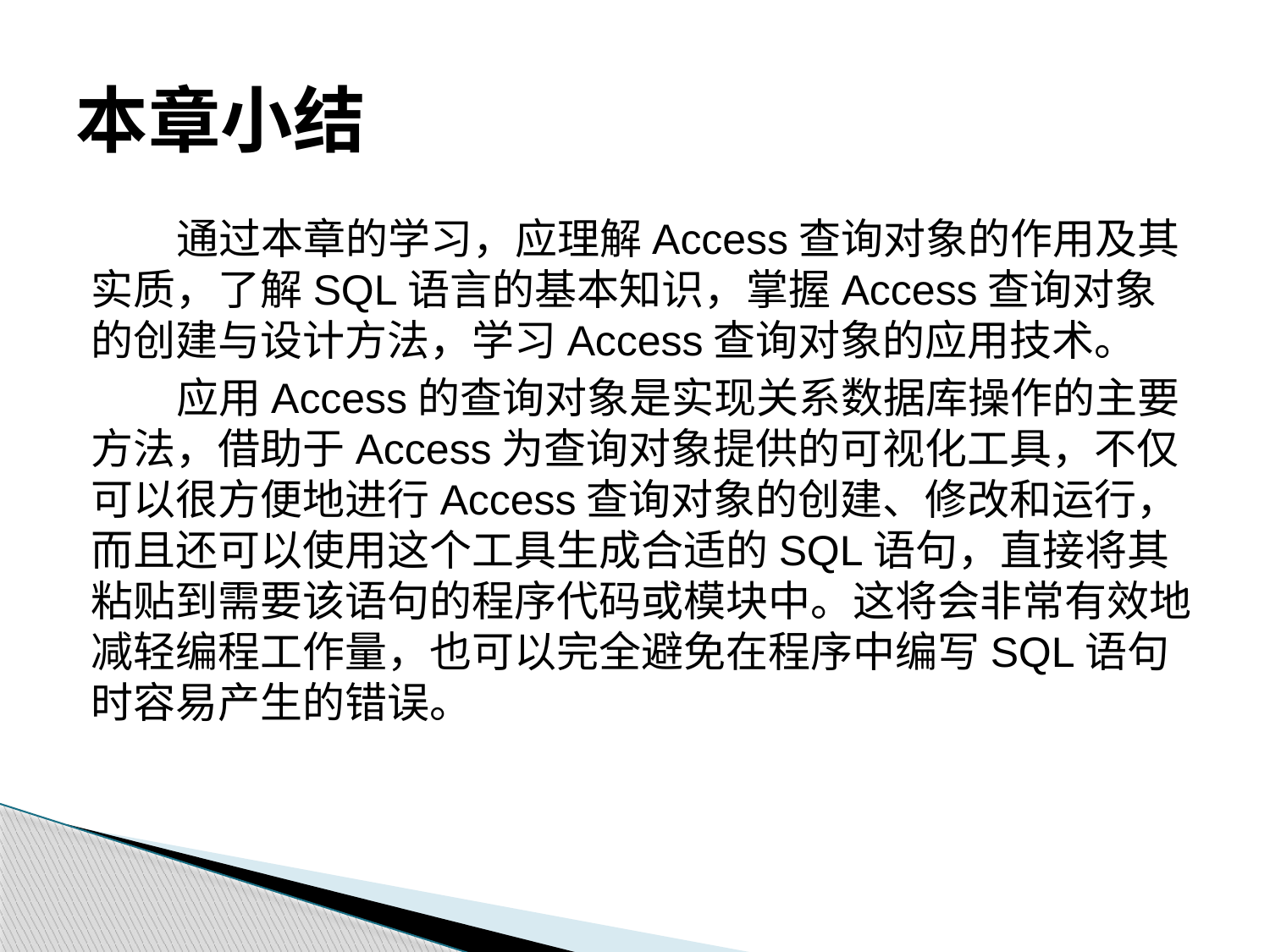

# 本章小结
通过本章的学习，应理解Access查询对象的作用及其实质，了解SQL语言的基本知识，掌握Access查询对象的创建与设计方法，学习Access查询对象的应用技术。
应用Access的查询对象是实现关系数据库操作的主要方法，借助于Access为查询对象提供的可视化工具，不仅可以很方便地进行Access查询对象的创建、修改和运行，而且还可以使用这个工具生成合适的SQL语句，直接将其粘贴到需要该语句的程序代码或模块中。这将会非常有效地减轻编程工作量，也可以完全避免在程序中编写SQL语句时容易产生的错误。